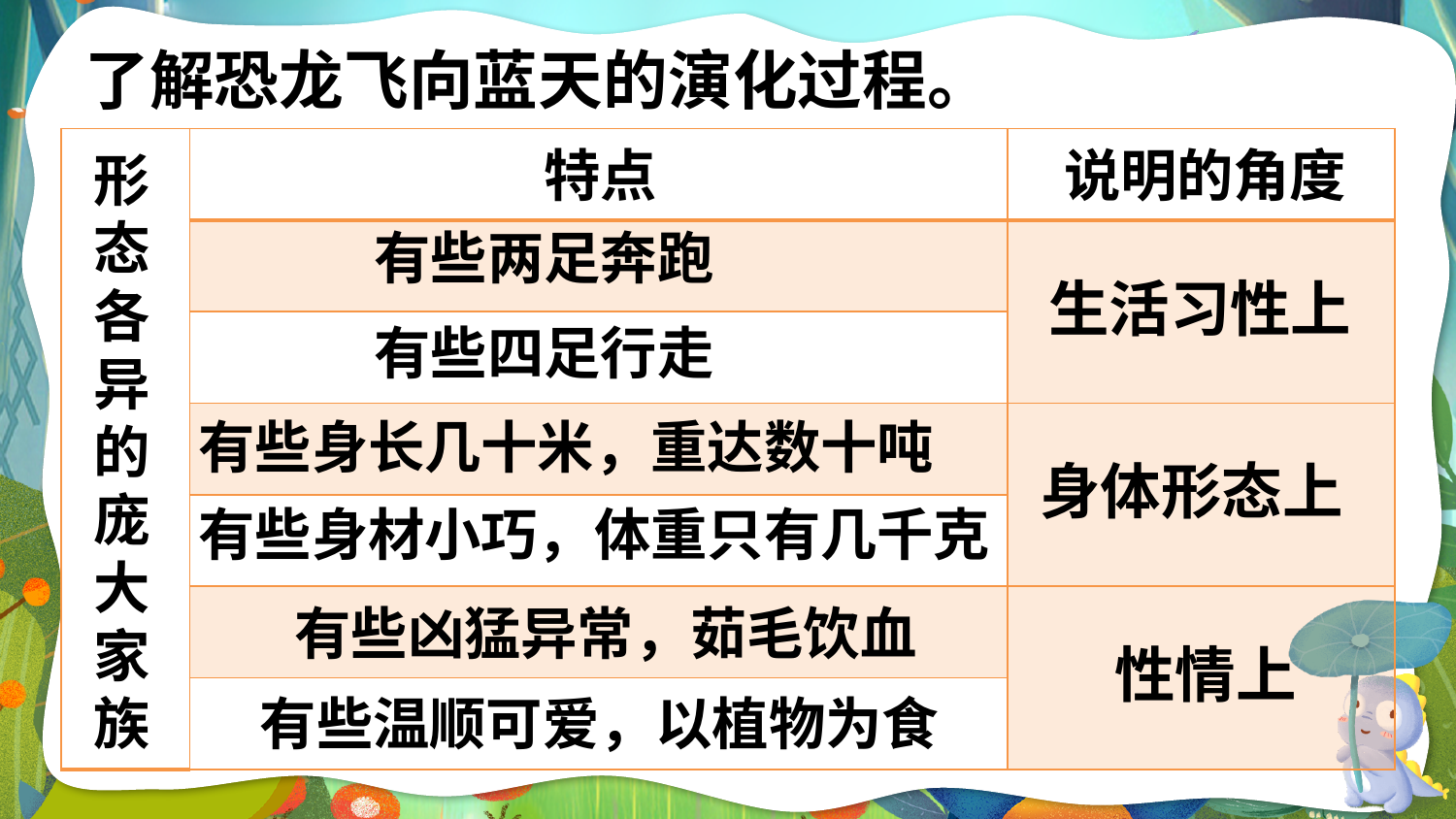

了解恐龙飞向蓝天的演化过程。
|  |  |  |
| --- | --- | --- |
|  |  |  |
|  |  |  |
|  |  |  |
|  |  |  |
|  |  |  |
|  |  |  |
特点
说明的角度
形态各异的庞大家族
有些两足奔跑
生活习性上
有些四足行走
有些身长几十米，重达数十吨
身体形态上
有些身材小巧，体重只有几千克
有些凶猛异常，茹毛饮血
性情上
有些温顺可爱，以植物为食